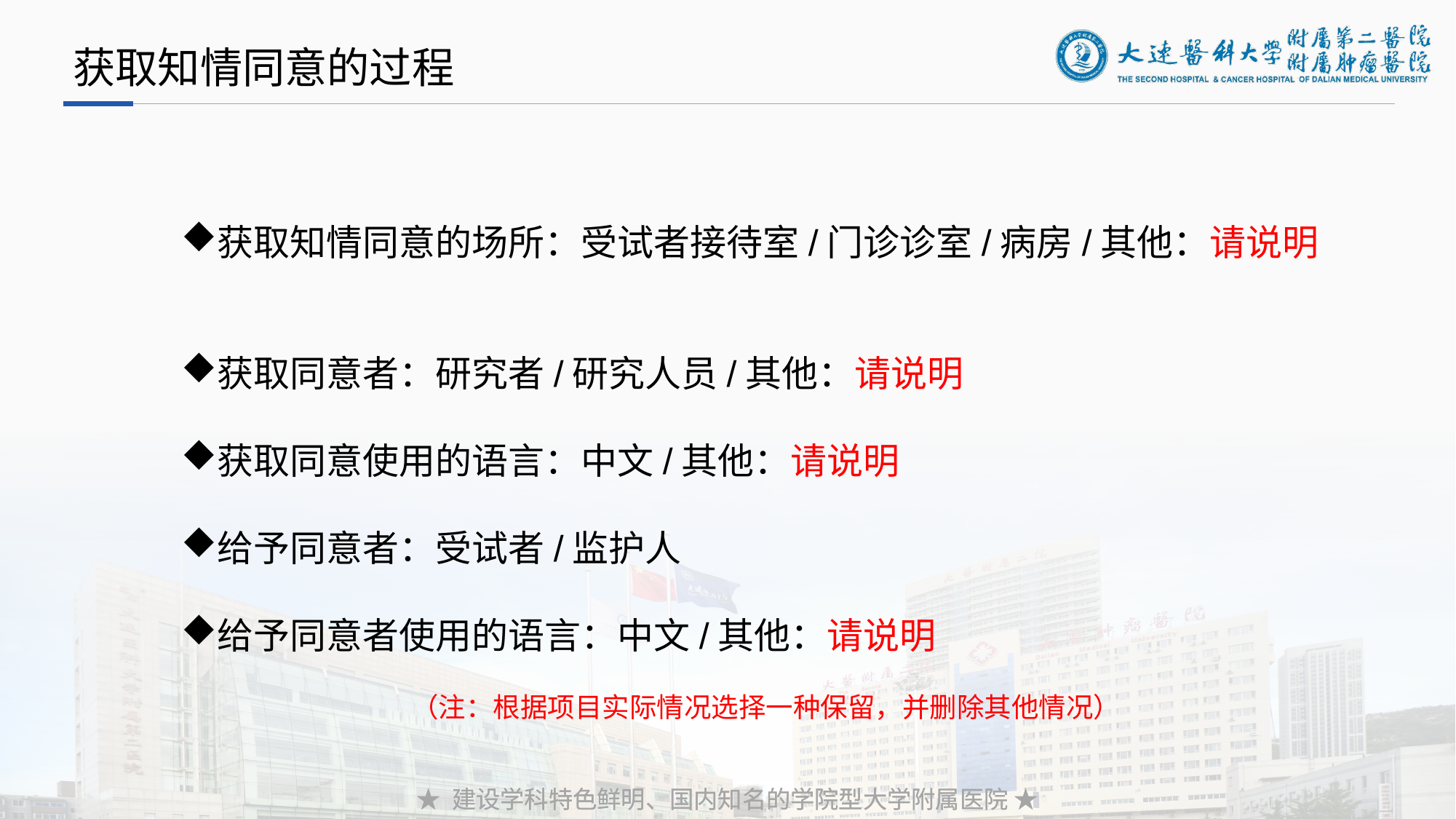

获取知情同意的过程
获取知情同意的场所：受试者接待室/门诊诊室/病房/其他：请说明

获取同意者：研究者/研究人员/其他：请说明

获取同意使用的语言：中文/其他：请说明

给予同意者：受试者/监护人

给予同意者使用的语言：中文/其他：请说明

（注：根据项目实际情况选择一种保留，并删除其他情况）

★ 建设学科特色鲜明、国内知名的学院型大学附属医院 ★